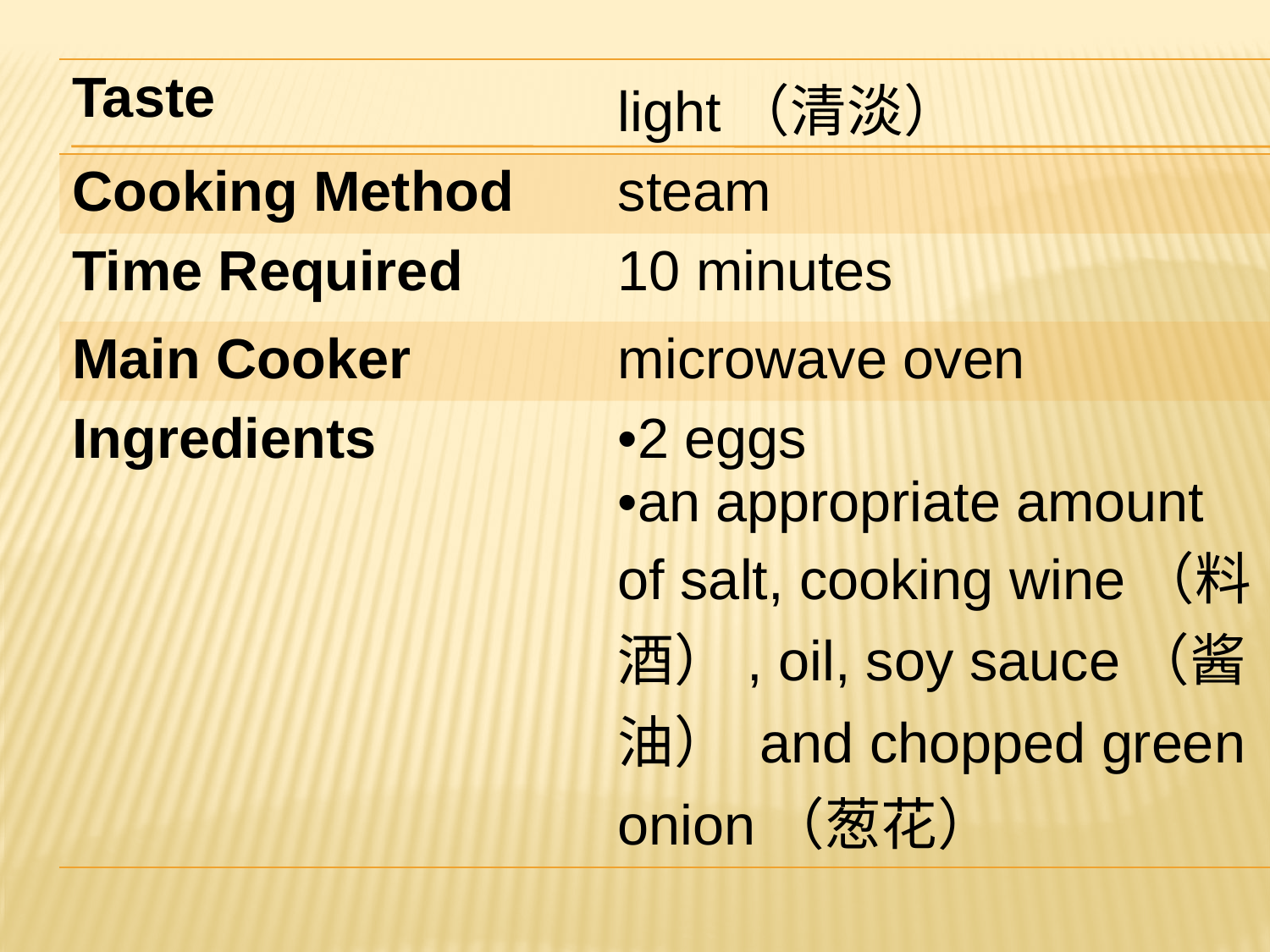

| Taste | light（清淡） |
| --- | --- |
| Cooking Method | steam |
| Time Required | 10 minutes |
| Main Cooker | microwave oven |
| Ingredients | 2 eggs an appropriate amount of salt, cooking wine（料酒）, oil, soy sauce（酱油） and chopped green onion（葱花） |